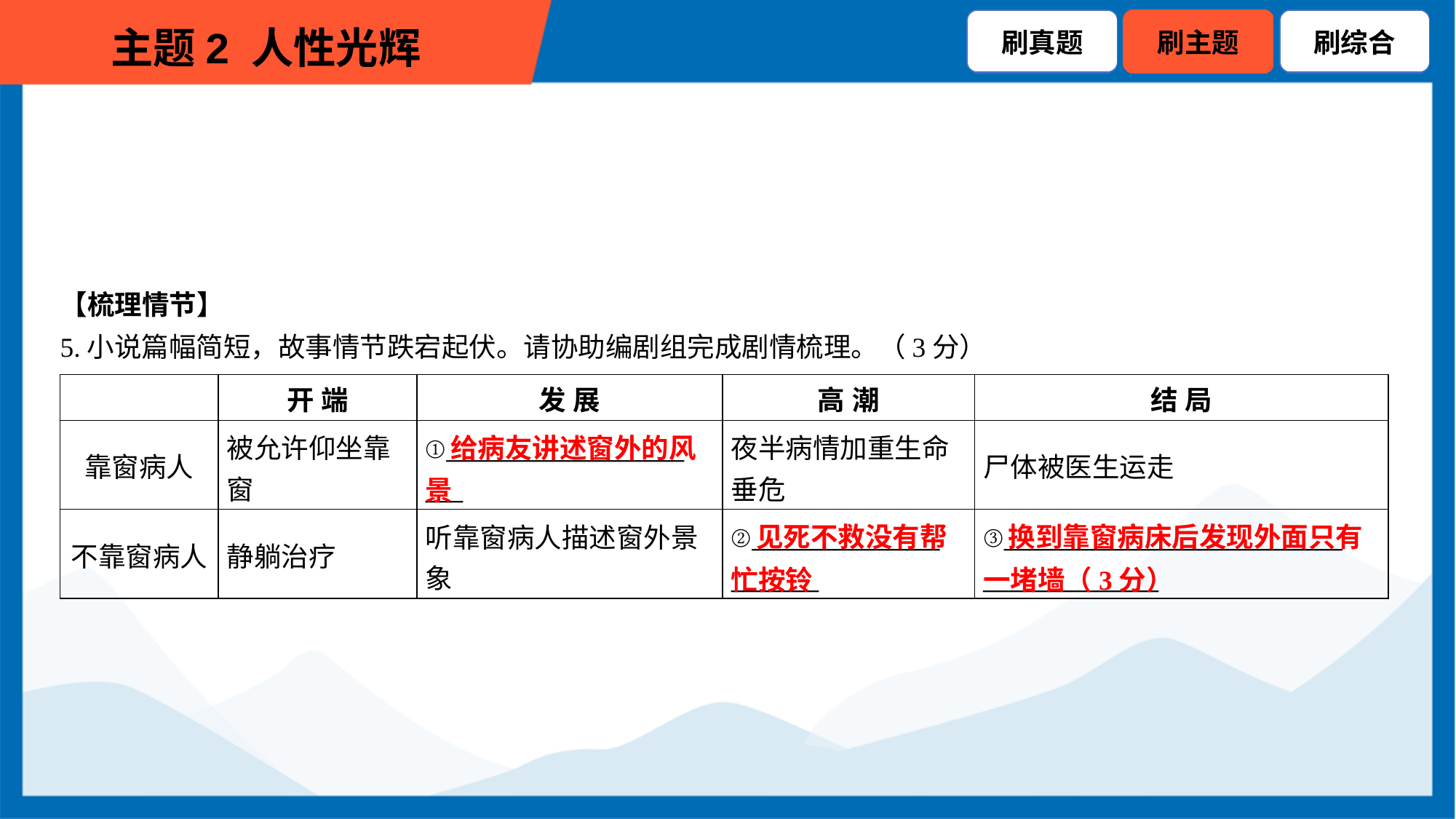

【梳理情节】
5.小说篇幅简短，故事情节跌宕起伏。请协助编剧组完成剧情梳理。（3分）
|  | 开 端 | 发 展 | 高 潮 | 结 局 |
| --- | --- | --- | --- | --- |
| 靠窗病人 | 被允许仰坐靠 窗 | ①\_\_\_\_\_\_\_\_\_\_\_\_\_\_\_\_\_\_\_ \_\_\_ | 夜半病情加重生命 垂危 | 尸体被医生运走 |
| 不靠窗病人 | 静躺治疗 | 听靠窗病人描述窗外景 象 | ②\_\_\_\_\_\_\_\_\_\_\_\_\_\_\_ \_\_\_\_\_\_\_ | ③\_\_\_\_\_\_\_\_\_\_\_\_\_\_\_\_\_\_\_\_\_\_\_\_\_\_\_ \_\_\_\_\_\_\_\_\_\_\_\_\_\_ |
   给病友讲述窗外的风景
   见死不救没有帮忙按铃
   换到靠窗病床后发现外面只有一堵墙（3分）